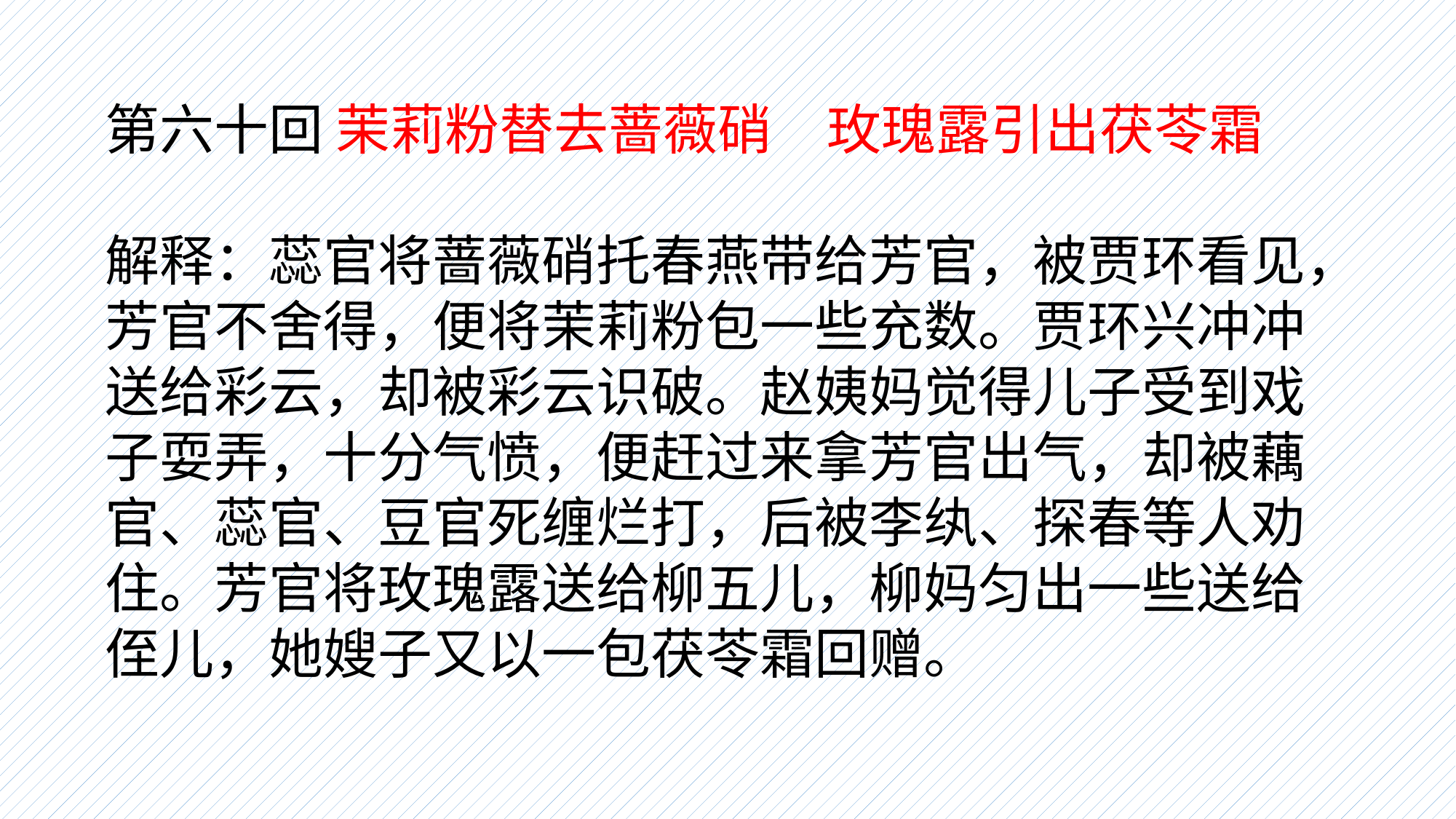

第六十回 茉莉粉替去蔷薇硝　玫瑰露引出茯苓霜

解释：蕊官将蔷薇硝托春燕带给芳官，被贾环看见，芳官不舍得，便将茉莉粉包一些充数。贾环兴冲冲送给彩云，却被彩云识破。赵姨妈觉得儿子受到戏子耍弄，十分气愤，便赶过来拿芳官出气，却被藕官、蕊官、豆官死缠烂打，后被李纨、探春等人劝住。芳官将玫瑰露送给柳五儿，柳妈匀出一些送给侄儿，她嫂子又以一包茯苓霜回赠。